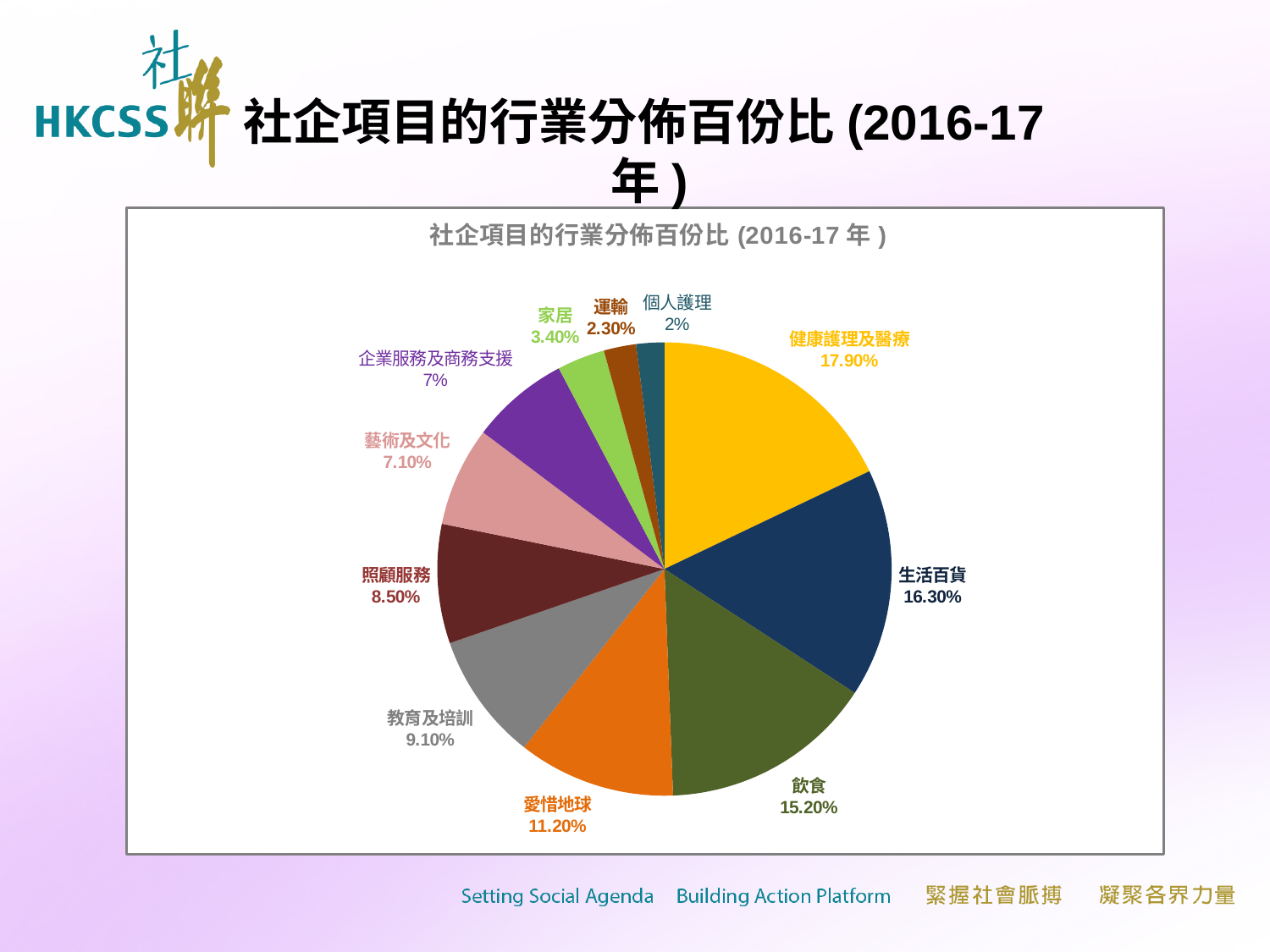

社企項目的行業分佈百份比(2016-17年)

### Chart: 社企項目的行業分佈百份比(2016-17年)

| Category |  |
|---|---|
| 健康護理及醫療 | 0.17900000000000016 |
| 生活百貨 | 0.163 |
| 飲食 | 0.15200000000000016 |
| 愛惜地球 | 0.112 |
| 教育及培訓 | 0.09100000000000003 |
| 照顧服務 | 0.085 |
| 藝術及文化 | 0.071 |
| 企業服務及商務支援 | 0.07000000000000002 |
| 家居 | 0.034 |
| 運輸 | 0.023 |
| 個人護理 | 0.02000000000000001 |